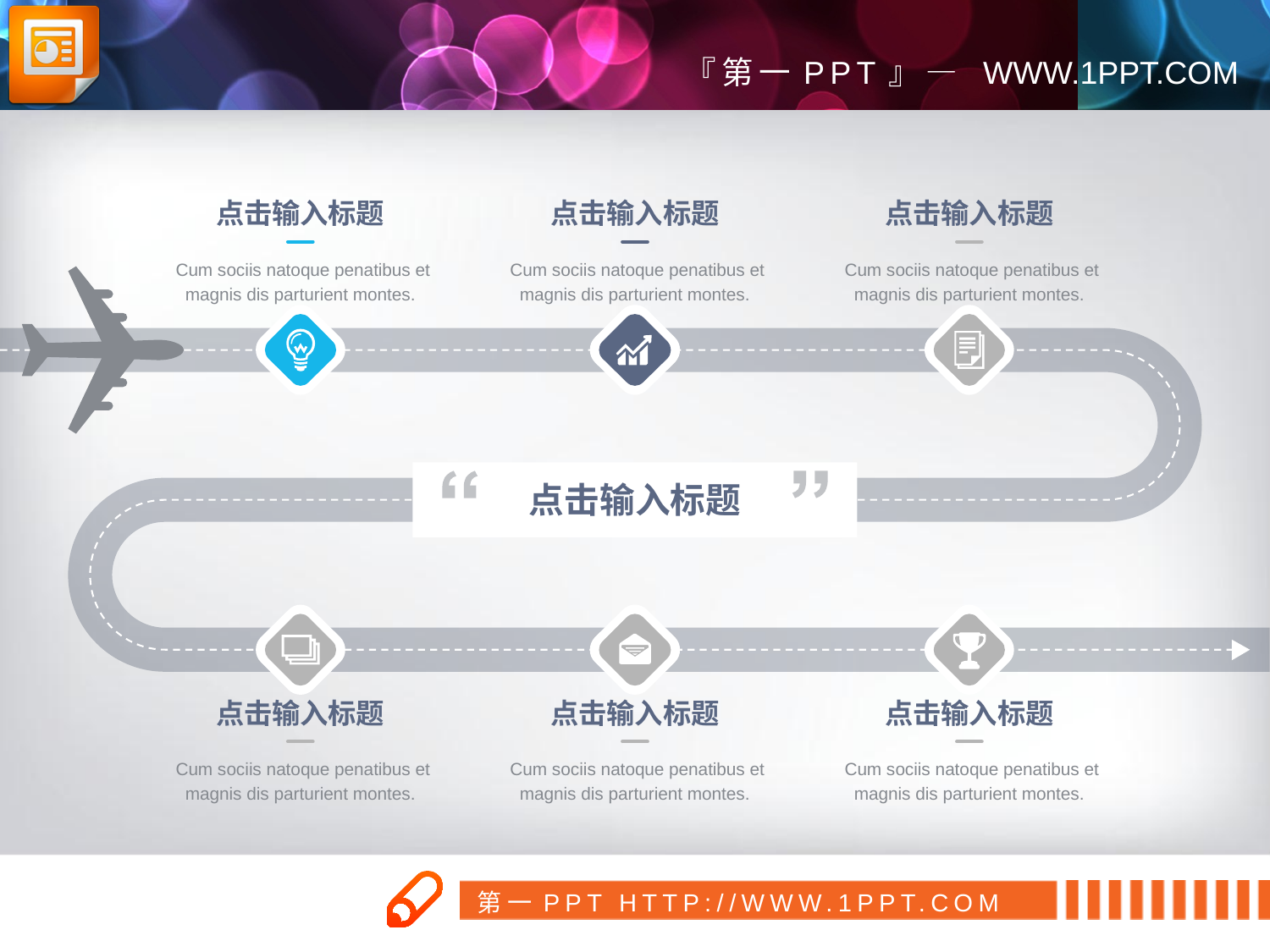

点击输入标题
 Cum sociis natoque penatibus et magnis dis parturient montes.
点击输入标题
 Cum sociis natoque penatibus et magnis dis parturient montes.
点击输入标题
 Cum sociis natoque penatibus et magnis dis parturient montes.

点击输入标题

点击输入标题
 Cum sociis natoque penatibus et magnis dis parturient montes.
点击输入标题
 Cum sociis natoque penatibus et magnis dis parturient montes.
点击输入标题
 Cum sociis natoque penatibus et magnis dis parturient montes.